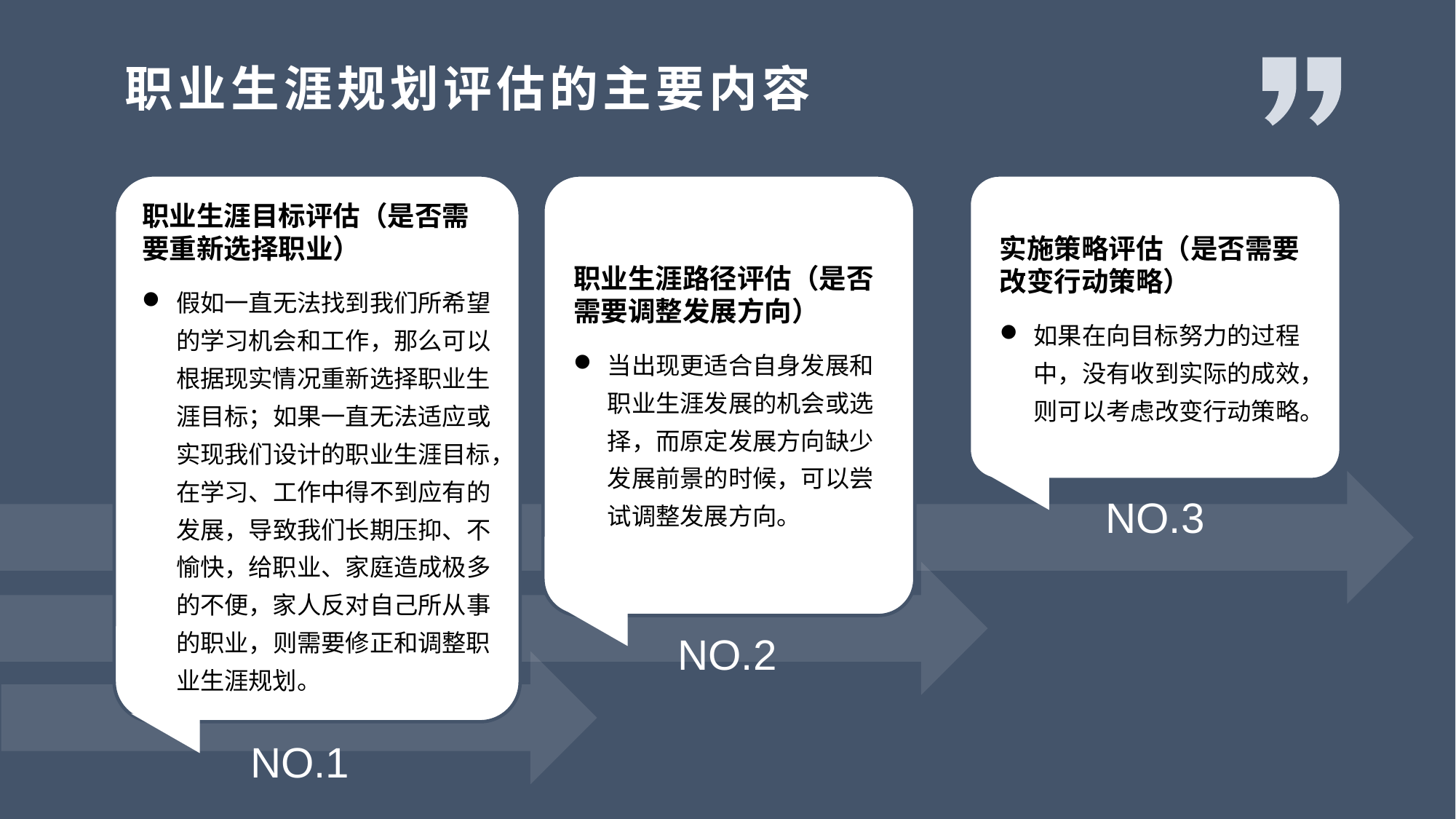

职业生涯规划评估的主要内容

实施策略评估（是否需要改变行动策略）
如果在向目标努力的过程中，没有收到实际的成效，则可以考虑改变行动策略。
职业生涯目标评估（是否需要重新选择职业）
假如一直无法找到我们所希望的学习机会和工作，那么可以根据现实情况重新选择职业生涯目标；如果一直无法适应或实现我们设计的职业生涯目标，在学习、工作中得不到应有的发展，导致我们长期压抑、不愉快，给职业、家庭造成极多的不便，家人反对自己所从事的职业，则需要修正和调整职业生涯规划。
职业生涯路径评估（是否需要调整发展方向）
当出现更适合自身发展和职业生涯发展的机会或选择，而原定发展方向缺少发展前景的时候，可以尝试调整发展方向。

NO.3

NO.2

NO.1